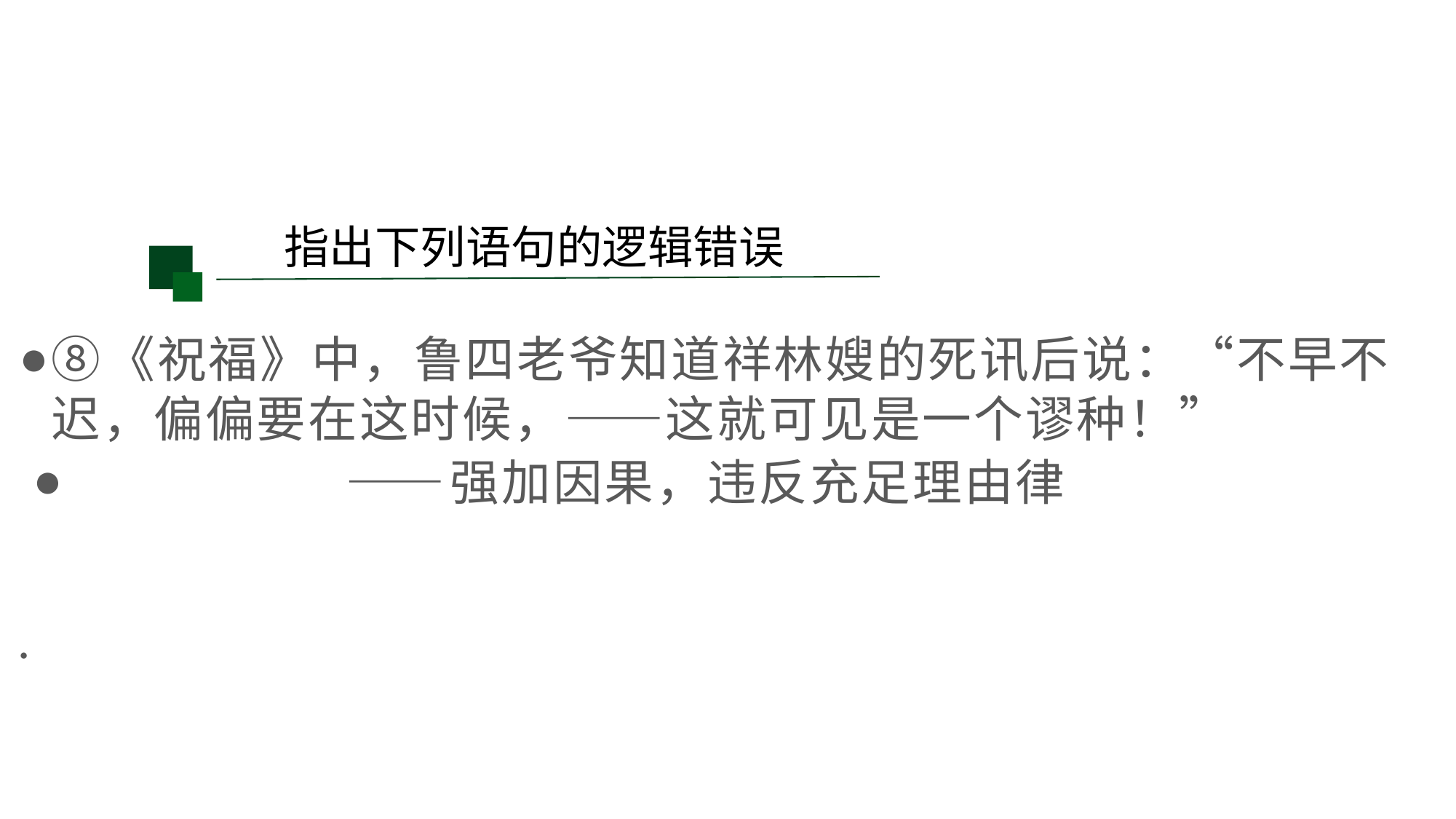

指出下列语句的逻辑错误

⑧《祝福》中，鲁四老爷知道祥林嫂的死讯后说：“不早不迟，偏偏要在这时候，——这就可见是一个谬种！”
             ——强加因果，违反充足理由律